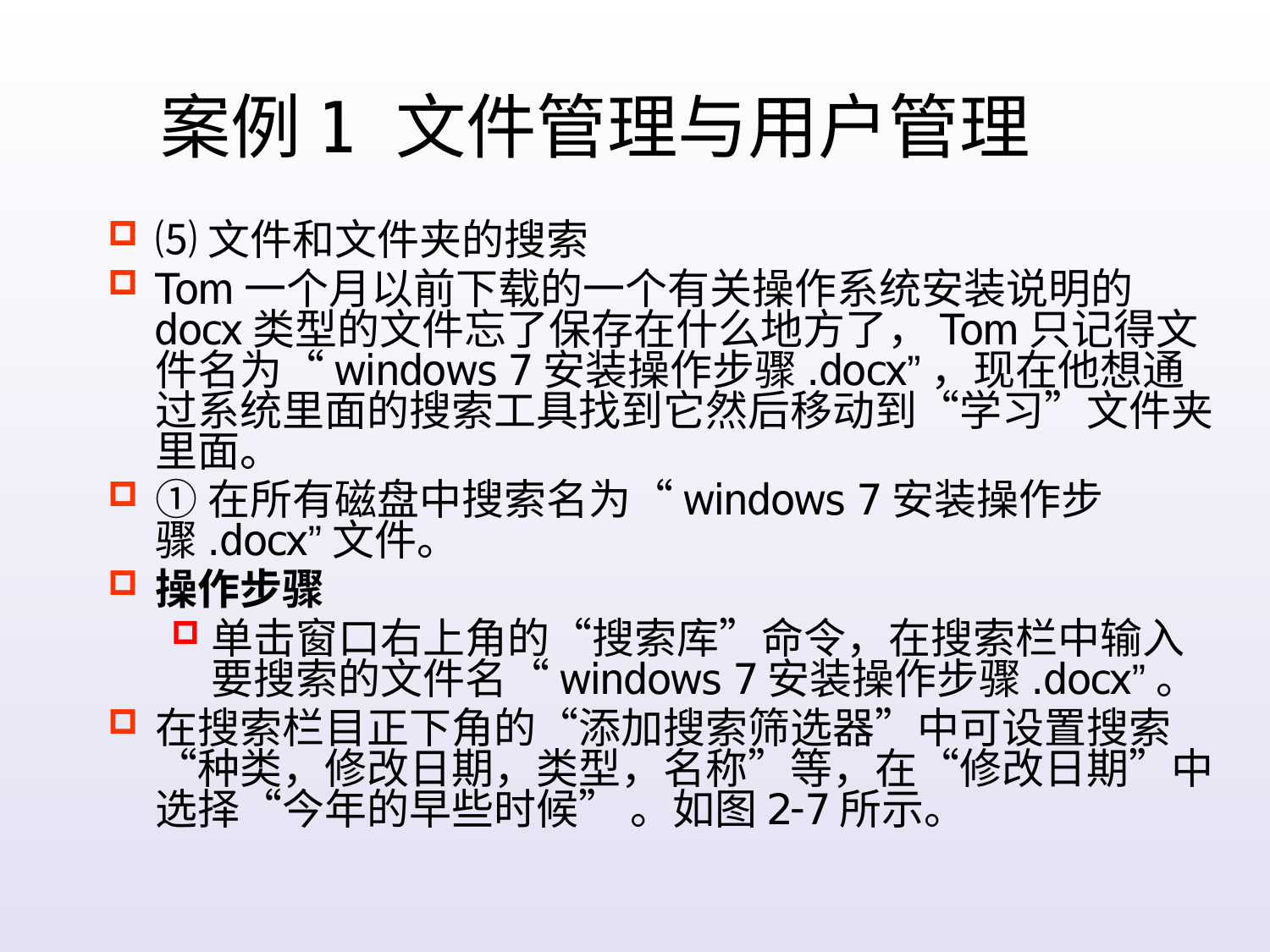

案例1 文件管理与用户管理
⑸文件和文件夹的搜索
Tom一个月以前下载的一个有关操作系统安装说明的docx类型的文件忘了保存在什么地方了，Tom只记得文件名为“windows 7安装操作步骤.docx”，现在他想通过系统里面的搜索工具找到它然后移动到“学习”文件夹里面。
①在所有磁盘中搜索名为“windows 7安装操作步骤.docx”文件。
操作步骤
单击窗口右上角的“搜索库”命令，在搜索栏中输入要搜索的文件名“windows 7安装操作步骤.docx”。
在搜索栏目正下角的“添加搜索筛选器”中可设置搜索“种类，修改日期，类型，名称”等，在“修改日期”中选择“今年的早些时候” 。如图2-7所示。